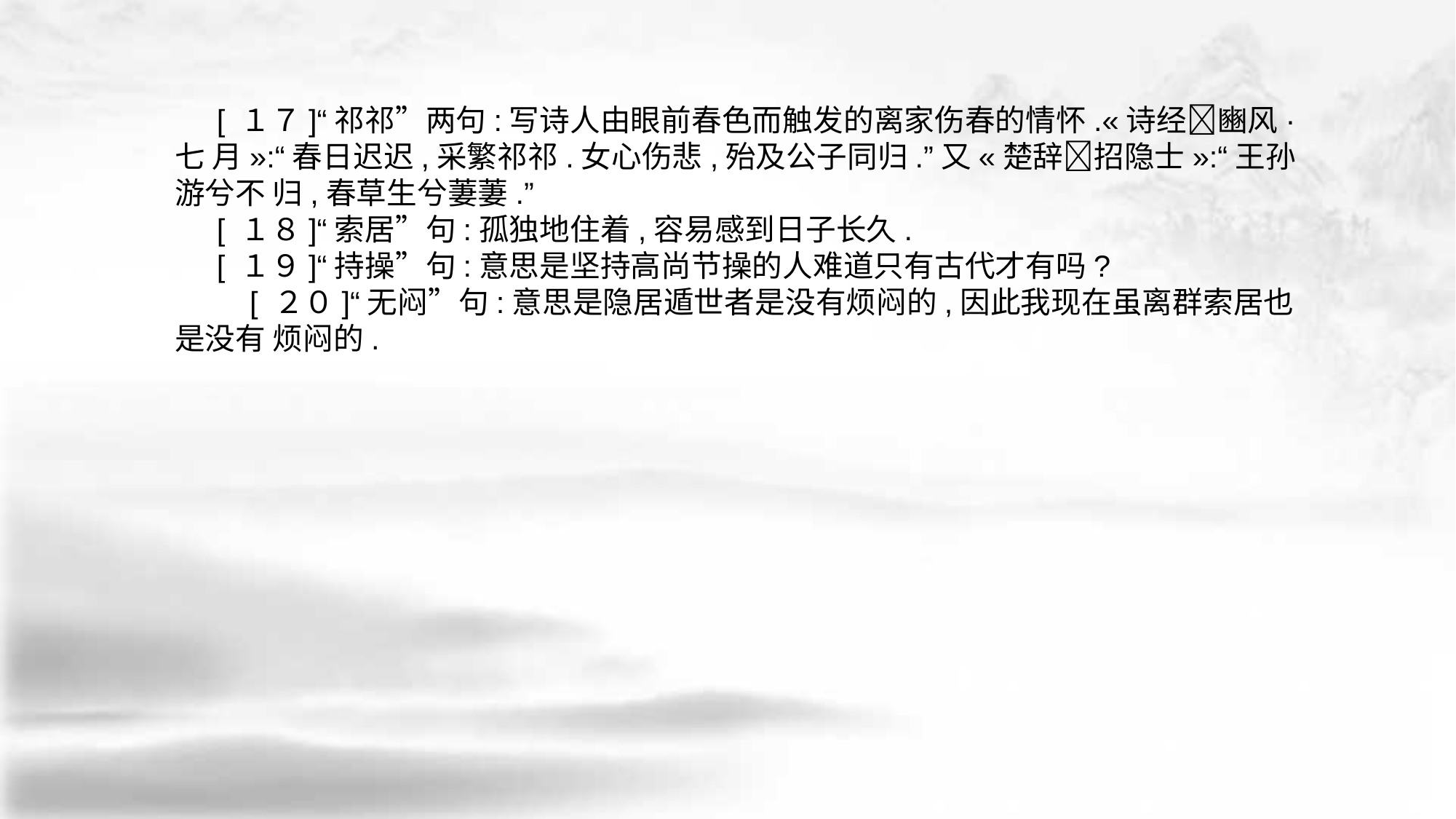

[ １７]“祁祁”两句:写诗人由眼前春色而触发的离家伤春的情怀.«诗经􀅰豳风·七 月»:“春日迟迟,采繁祁祁.女心伤悲,殆及公子同归.”又«楚辞􀅰招隐士»:“王孙游兮不 归,春草生兮萋萋.”
     [ １８]“索居”句:孤独地住着,容易感到日子长久.
     [ １９]“持操”句:意思是坚持高尚节操的人难道只有古代才有吗?
　　 [ ２０]“无闷”句:意思是隐居遁世者是没有烦闷的,因此我现在虽离群索居也是没有 烦闷的.